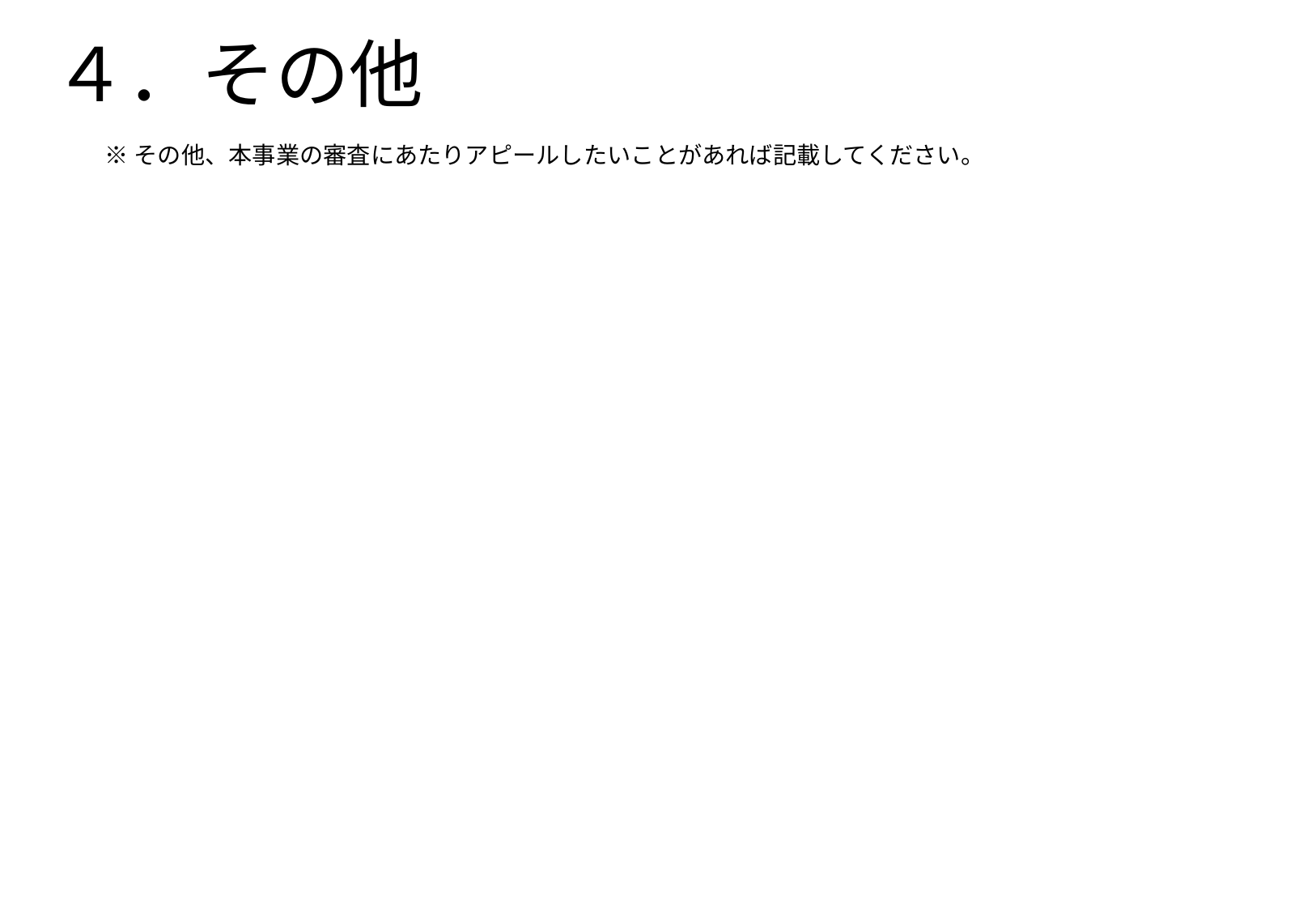

# ４．その他
※その他、本事業の審査にあたりアピールしたいことがあれば記載してください。